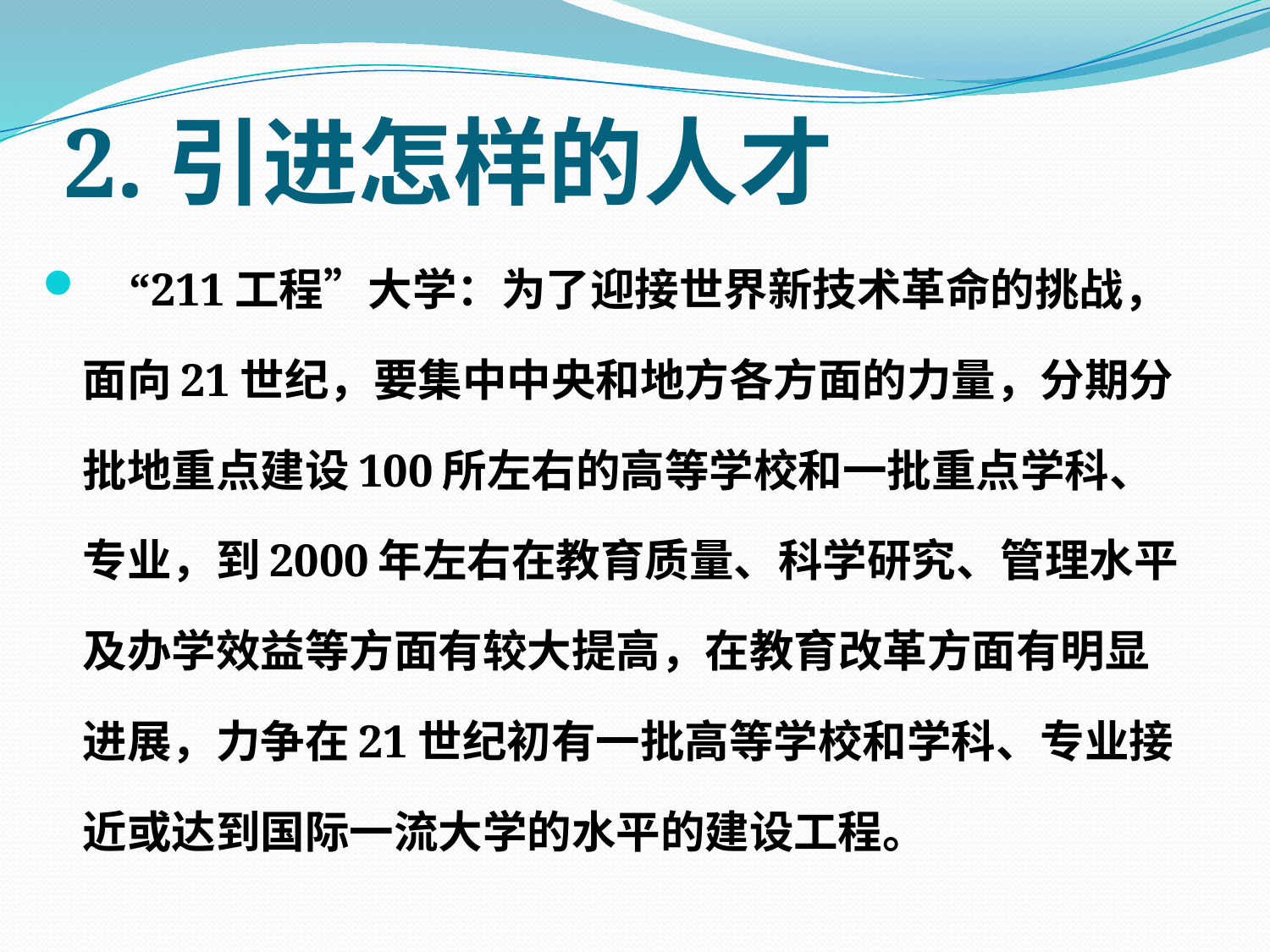

# 2.引进怎样的人才
    “211工程”大学：为了迎接世界新技术革命的挑战，面向21世纪，要集中中央和地方各方面的力量，分期分批地重点建设100所左右的高等学校和一批重点学科、专业，到2000年左右在教育质量、科学研究、管理水平及办学效益等方面有较大提高，在教育改革方面有明显进展，力争在21世纪初有一批高等学校和学科、专业接近或达到国际一流大学的水平的建设工程。